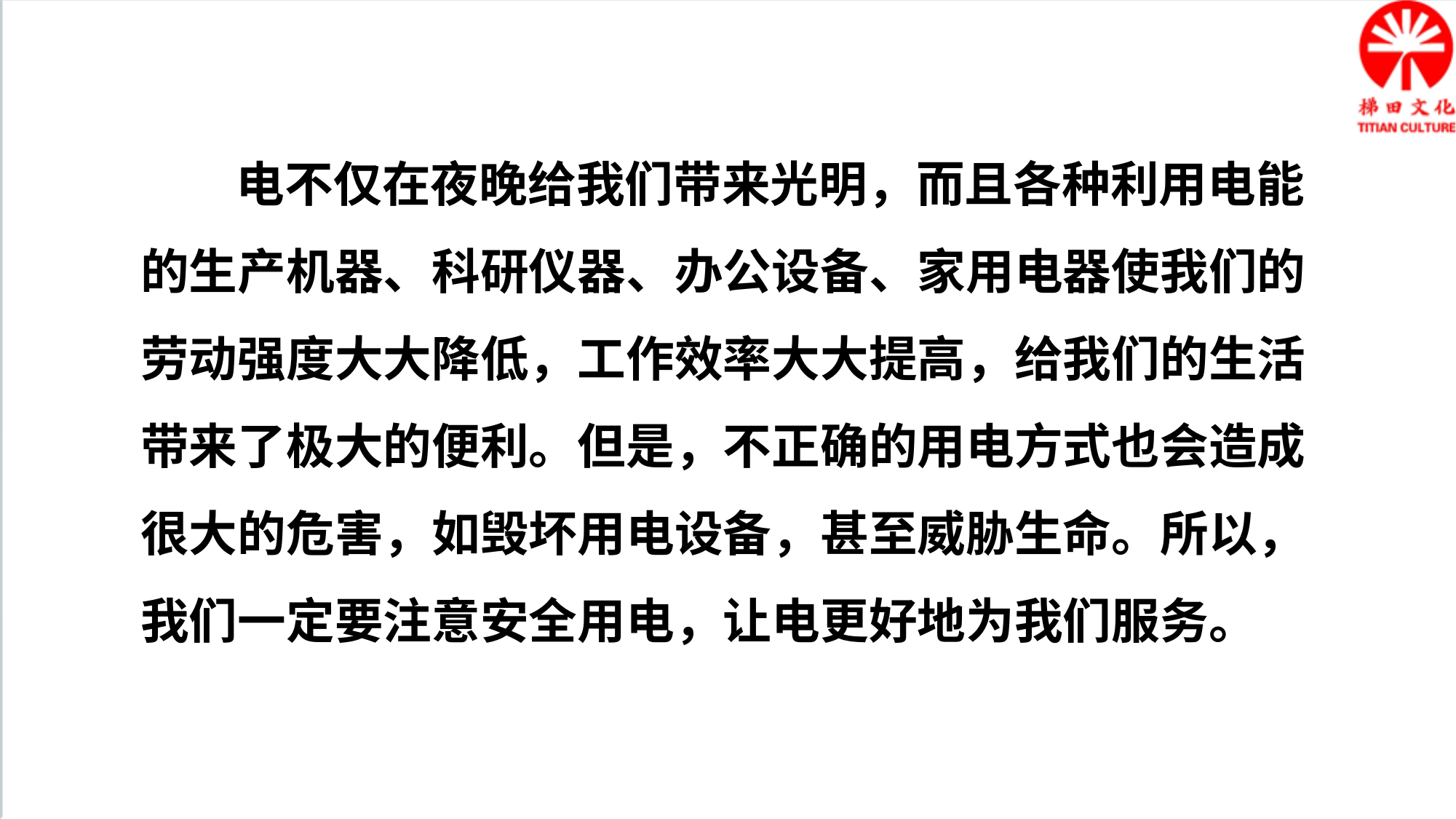

电不仅在夜晚给我们带来光明，而且各种利用电能的生产机器、科研仪器、办公设备、家用电器使我们的劳动强度大大降低，工作效率大大提高，给我们的生活带来了极大的便利。但是，不正确的用电方式也会造成很大的危害，如毁坏用电设备，甚至威胁生命。所以，我们一定要注意安全用电，让电更好地为我们服务。